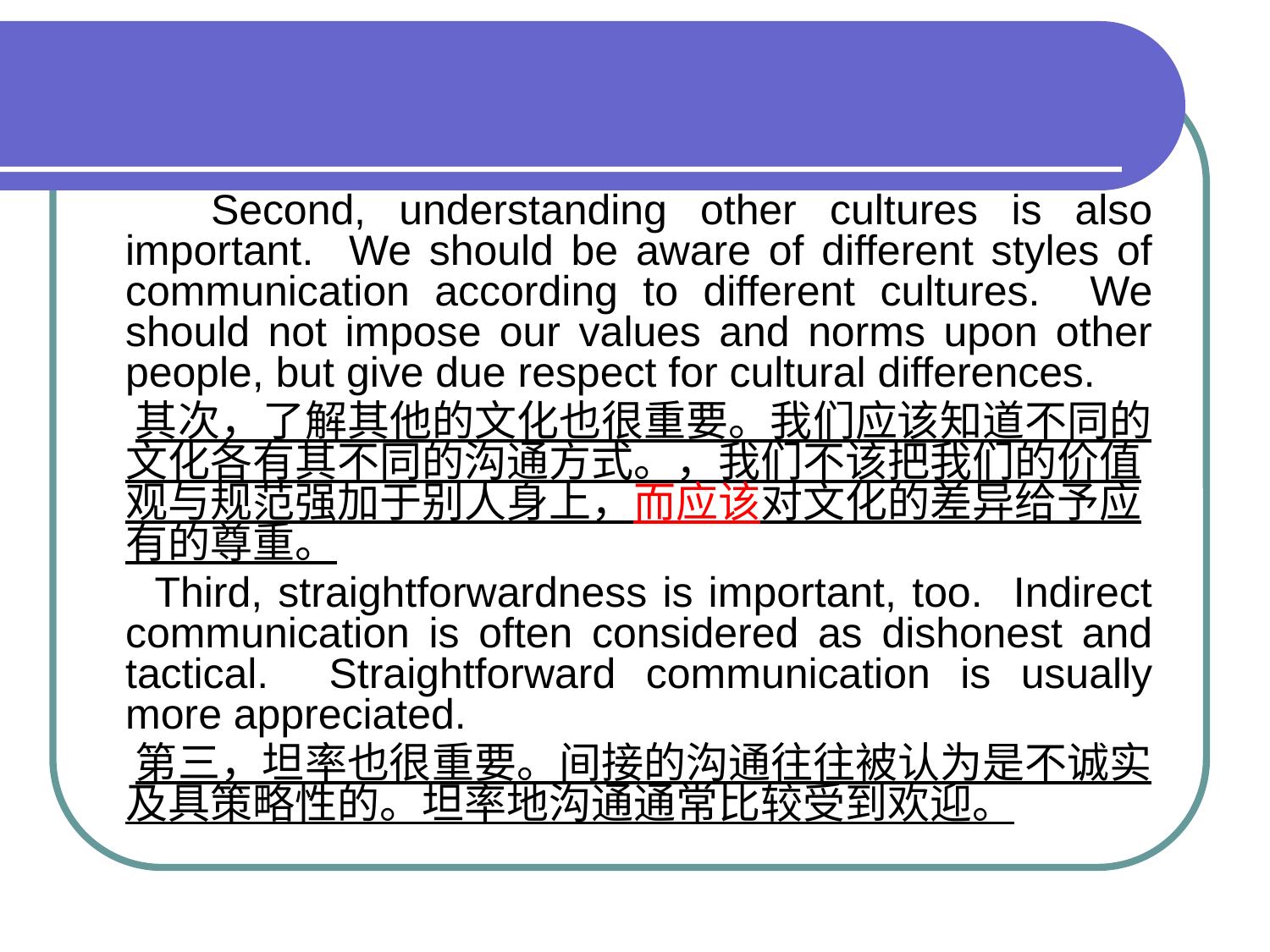

#
    Second, understanding other cultures is also important.  We should be aware of different styles of communication according to different cultures.  We should not impose our values and norms upon other people, but give due respect for cultural differences.
     其次，了解其他的文化也很重要。我们应该知道不同的文化各有其不同的沟通方式。，我们不该把我们的价值观与规范强加于别人身上，而应该对文化的差异给予应有的尊重。
     Third, straightforwardness is important, too.  Indirect communication is often considered as dishonest and tactical.  Straightforward communication is usually more appreciated.
     第三，坦率也很重要。间接的沟通往往被认为是不诚实及具策略性的。坦率地沟通通常比较受到欢迎。